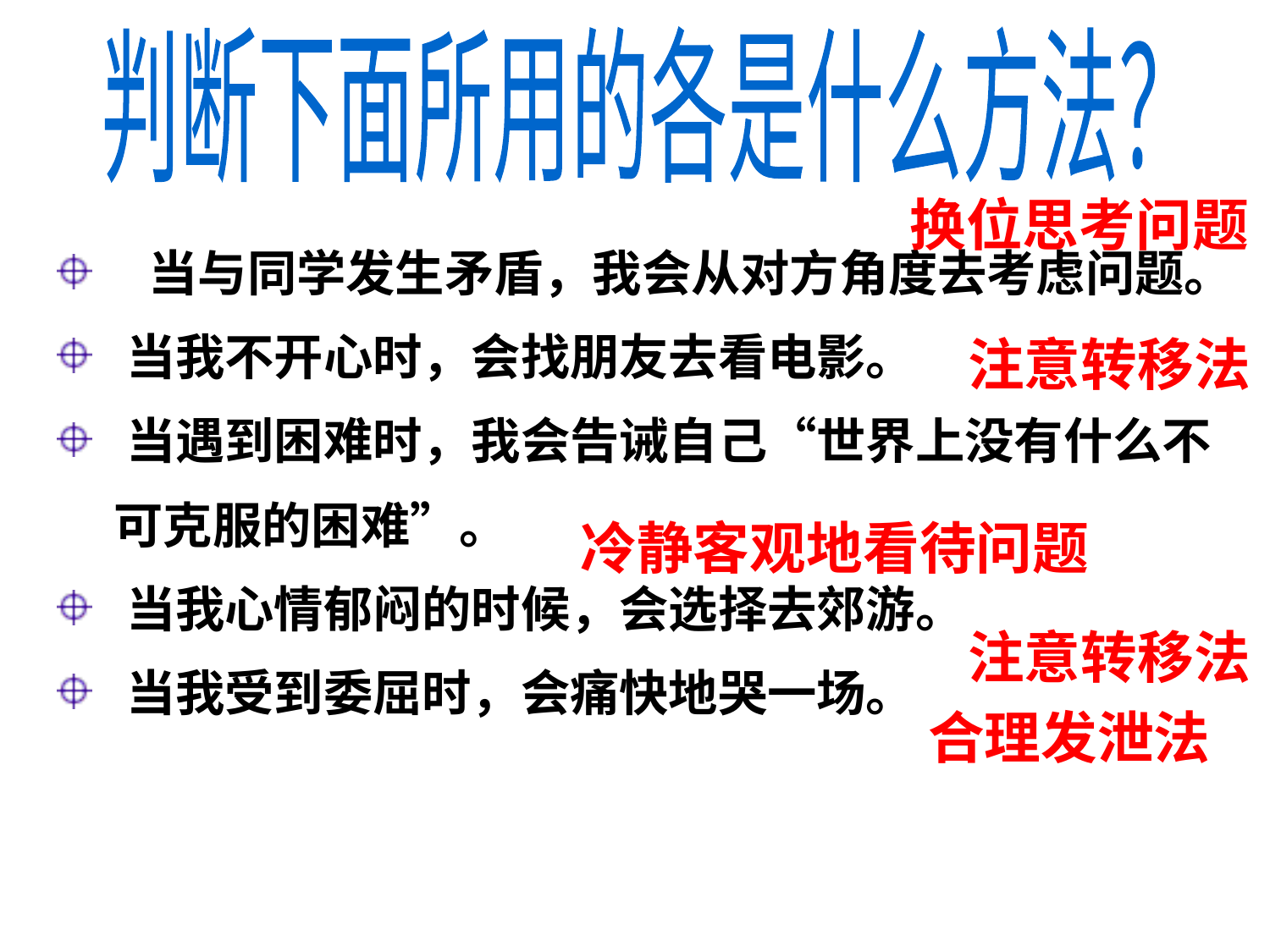

判断下面所用的各是什么方法？
换位思考问题
    当与同学发生矛盾，我会从对方角度去考虑问题。
  当我不开心时，会找朋友去看电影。
  当遇到困难时，我会告诫自己“世界上没有什么不
    可克服的困难”。
  当我心情郁闷的时候，会选择去郊游。
  当我受到委屈时，会痛快地哭一场。

注意转移法
冷静客观地看待问题
注意转移法
合理发泄法